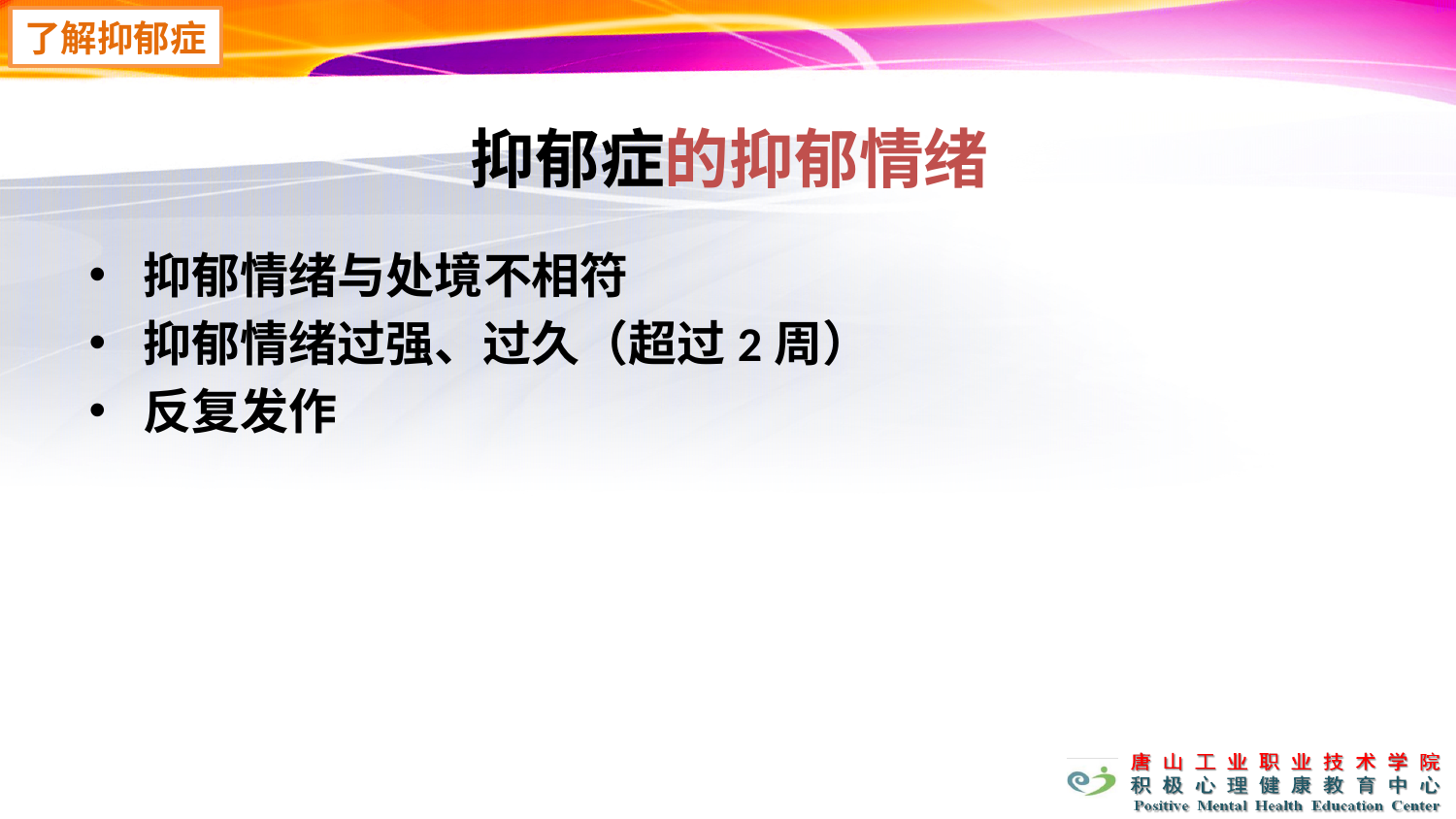

了解抑郁症
# 抑郁症的抑郁情绪
抑郁情绪与处境不相符
抑郁情绪过强、过久（超过2周）
反复发作